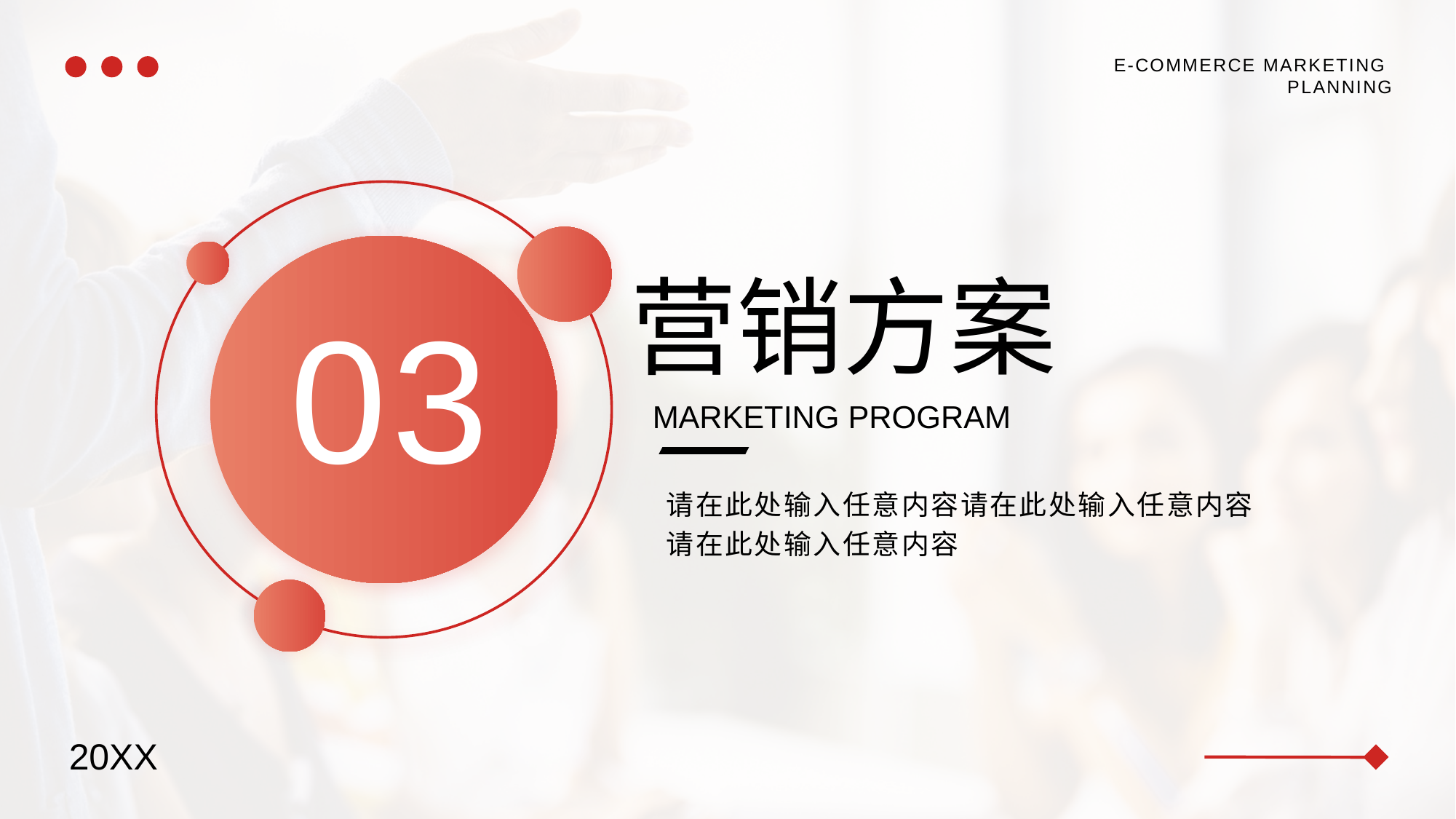

E-COMMERCE MARKETING
PLANNING

营销方案
MARKETING PROGRAM

请在此处输入任意内容请在此处输入任意内容
请在此处输入任意内容
03

20XX